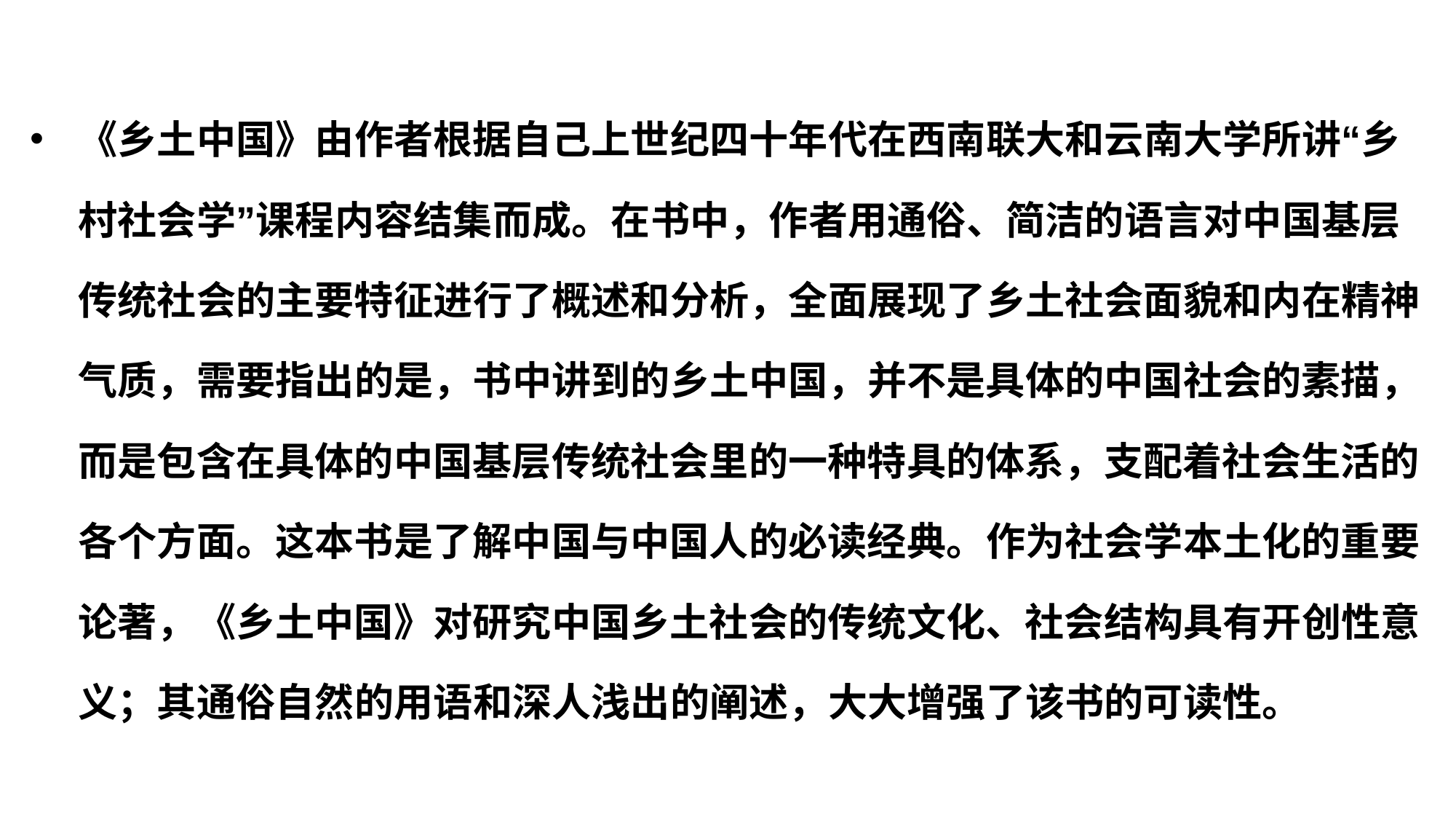

《乡土中国》由作者根据自己上世纪四十年代在西南联大和云南大学所讲“乡村社会学”课程内容结集而成。在书中，作者用通俗、简洁的语言对中国基层传统社会的主要特征进行了概述和分析，全面展现了乡土社会面貌和内在精神气质，需要指出的是，书中讲到的乡土中国，并不是具体的中国社会的素描，而是包含在具体的中国基层传统社会里的一种特具的体系，支配着社会生活的各个方面。这本书是了解中国与中国人的必读经典。作为社会学本土化的重要论著，《乡土中国》对研究中国乡土社会的传统文化、社会结构具有开创性意义；其通俗自然的用语和深人浅出的阐述，大大增强了该书的可读性。